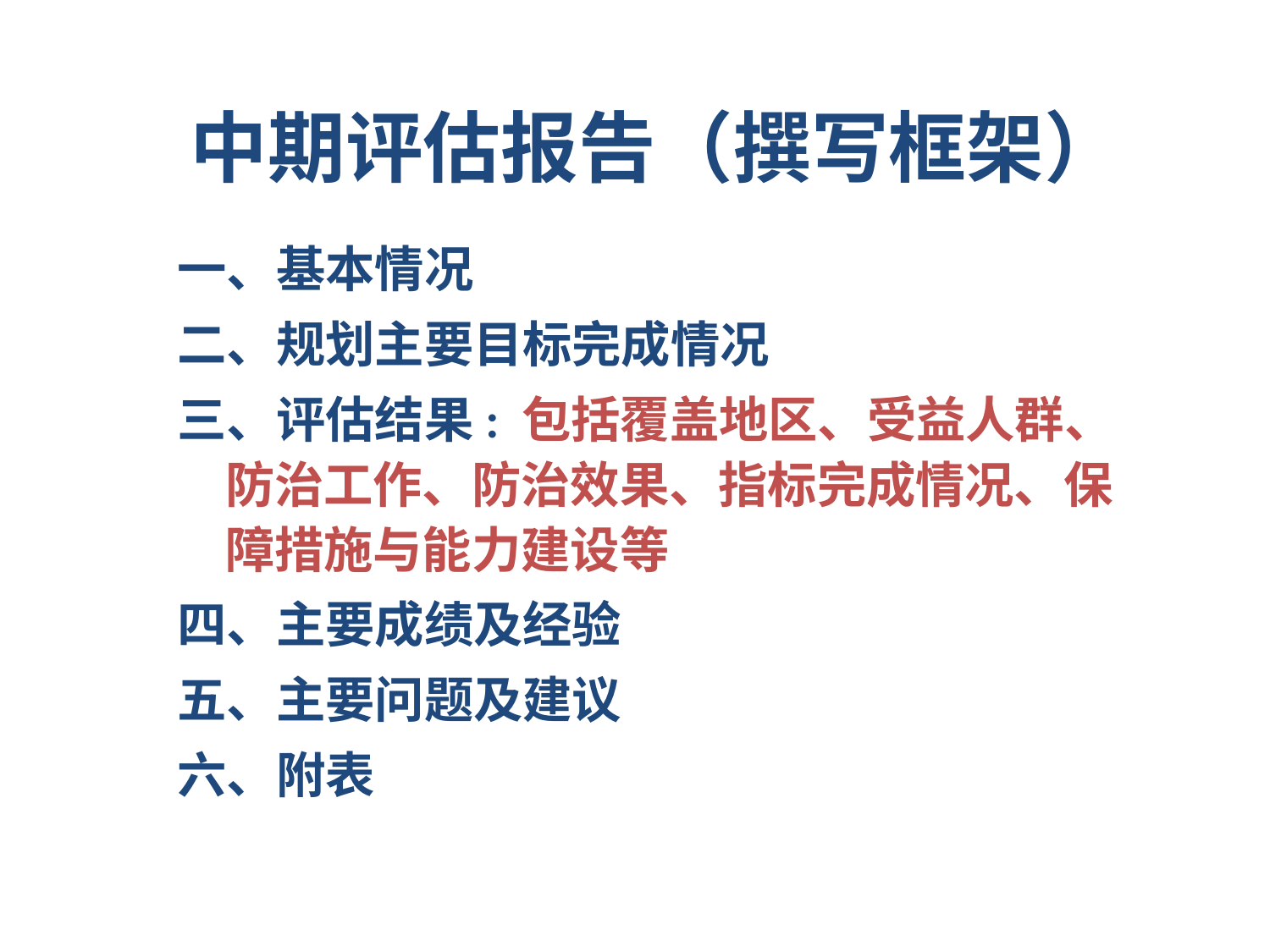

# 中期评估报告（撰写框架）
一、基本情况
二、规划主要目标完成情况
三、评估结果: 包括覆盖地区、受益人群、防治工作、防治效果、指标完成情况、保障措施与能力建设等
四、主要成绩及经验
五、主要问题及建议
六、附表